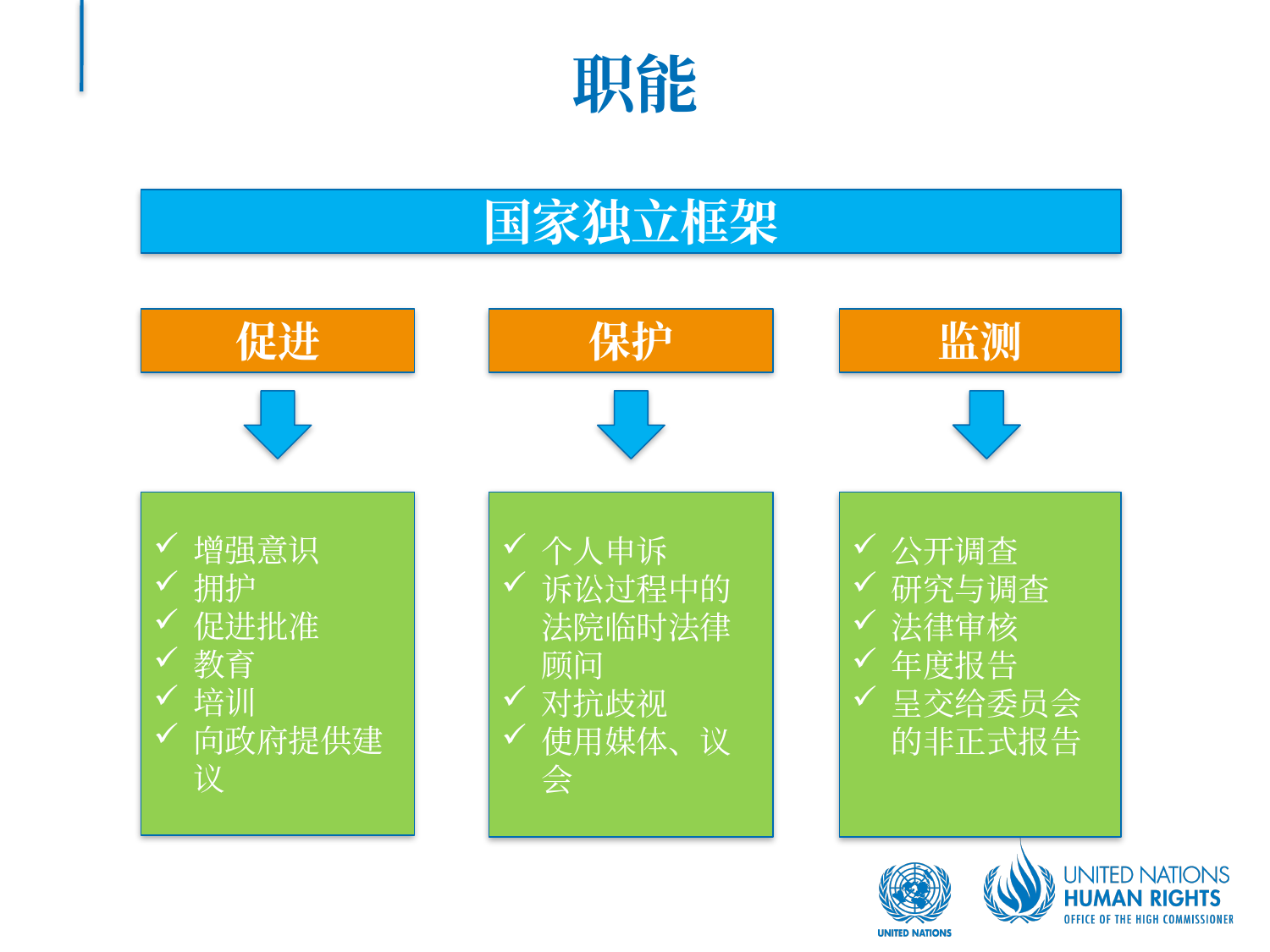

# 职能

国家独立框架
促进
保护
监测

增强意识
拥护
促进批准
教育
培训
向政府提供建议
个人申诉
诉讼过程中的法院临时法律顾问
对抗歧视
使用媒体、议会
公开调查
研究与调查
法律审核
年度报告
呈交给委员会的非正式报告